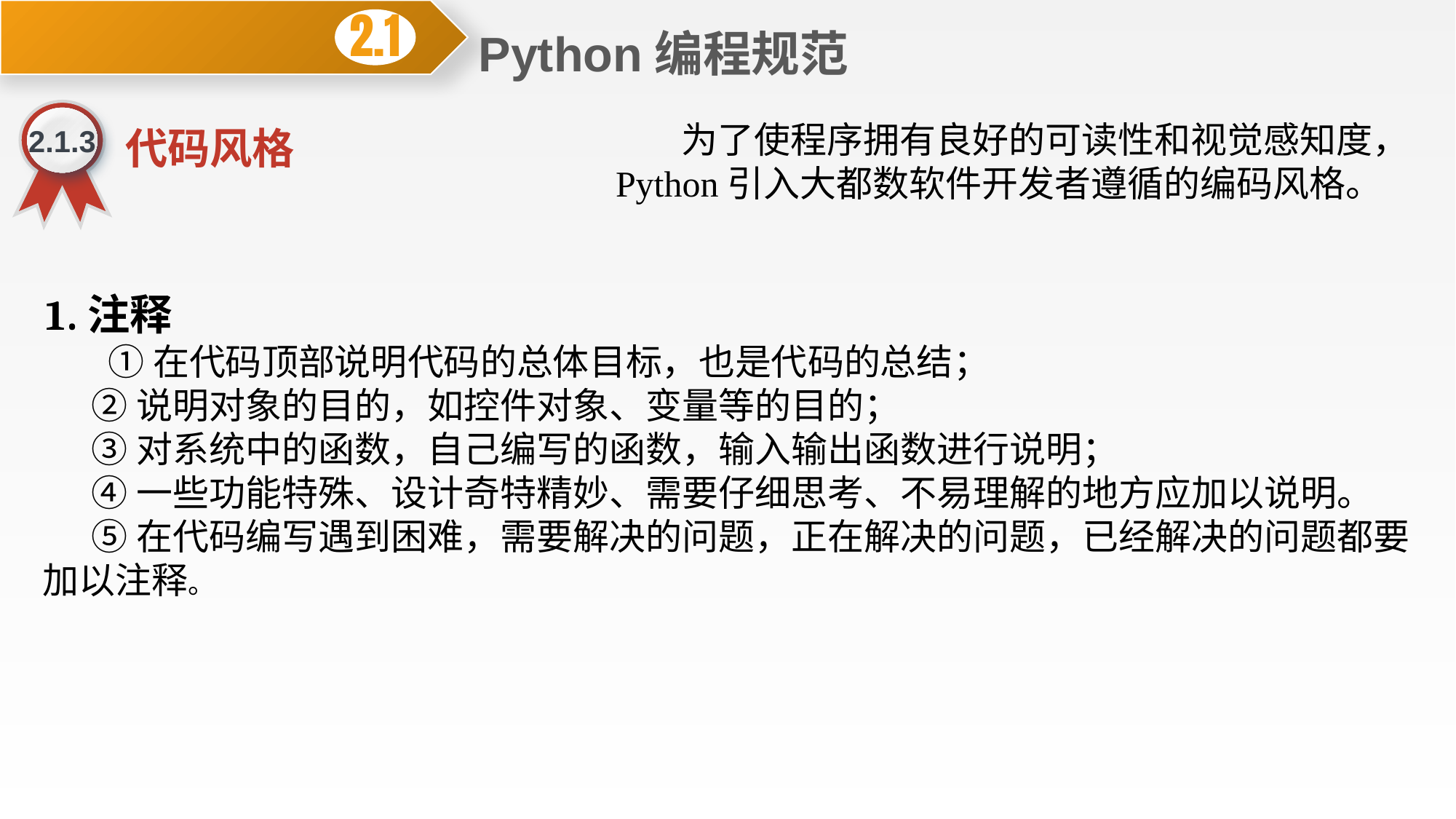

Python编程规范
2.1

2.1.3
代码风格
       为了使程序拥有良好的可读性和视觉感知度，Python引入大都数软件开发者遵循的编码风格。
1.注释
        ①在代码顶部说明代码的总体目标，也是代码的总结；
      ②说明对象的目的，如控件对象、变量等的目的；
      ③对系统中的函数，自己编写的函数，输入输出函数进行说明；
      ④一些功能特殊、设计奇特精妙、需要仔细思考、不易理解的地方应加以说明。
      ⑤在代码编写遇到困难，需要解决的问题，正在解决的问题，已经解决的问题都要加以注释。